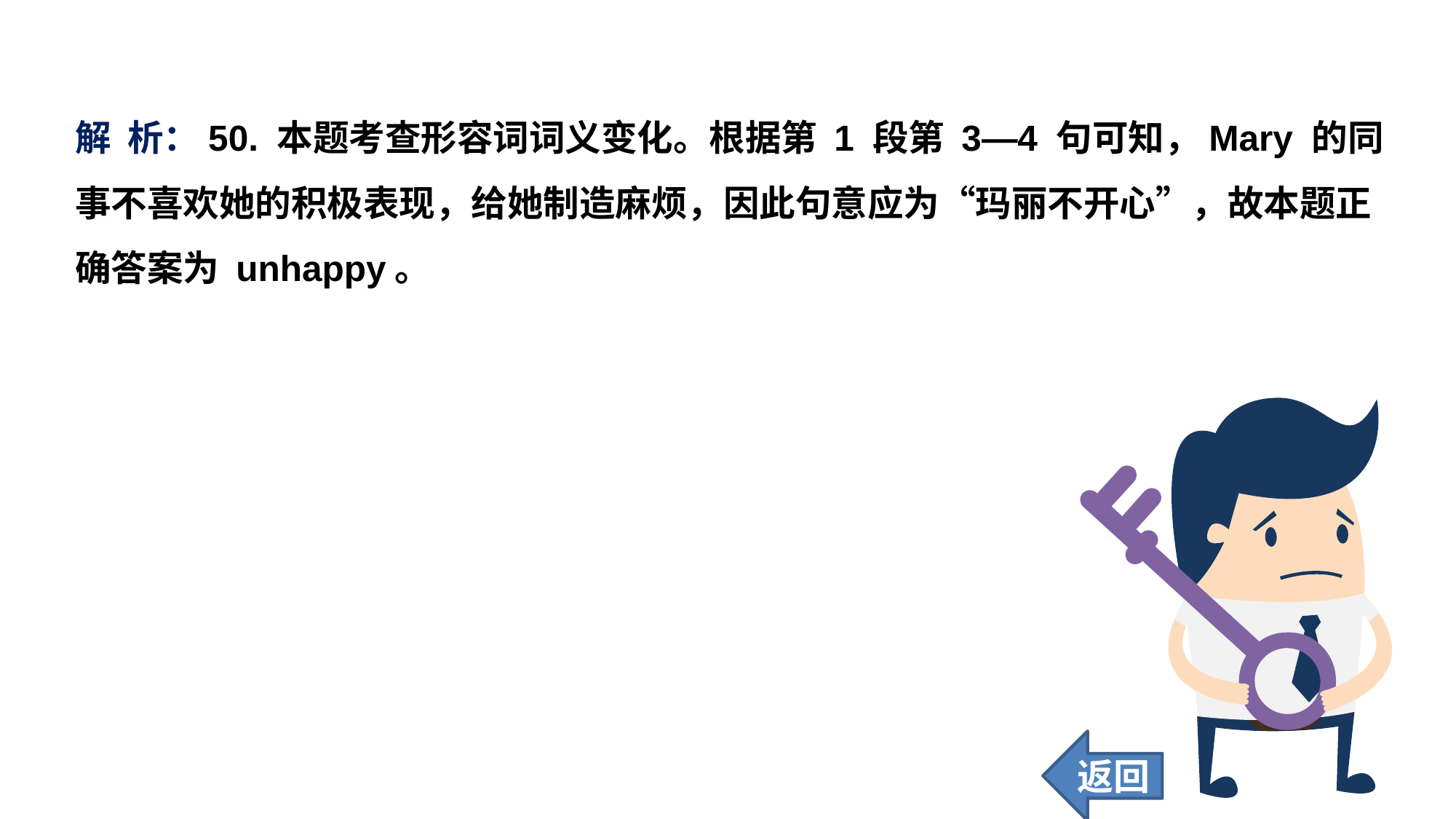

解  析：50. 本题考查形容词词义变化。根据第 1 段第 3—4 句可知，Mary 的同事不喜欢她的积极表现，给她制造麻烦，因此句意应为“玛丽不开心”，故本题正确答案为 unhappy。

返回
224